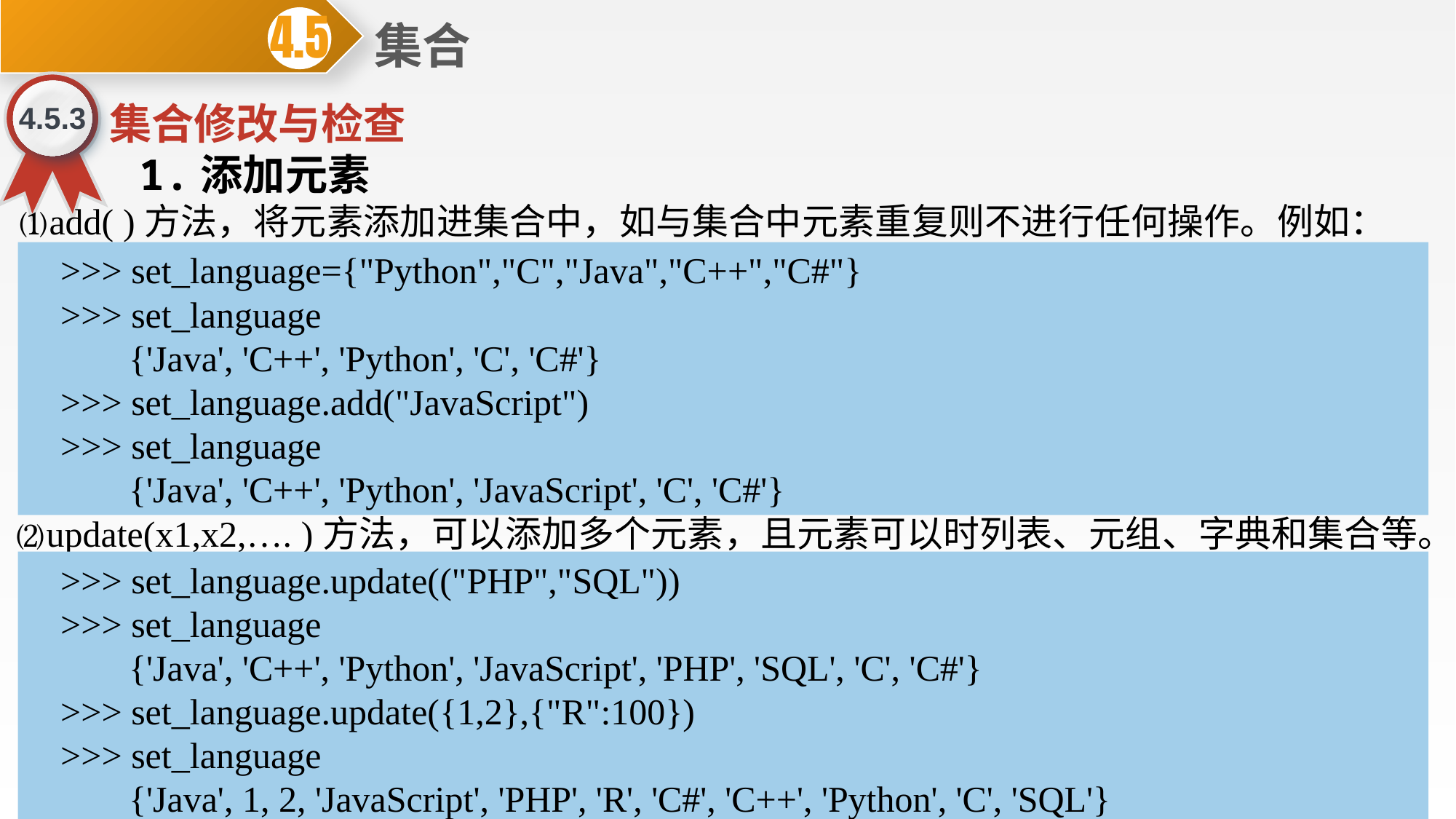

集合

4.5

4.5.3
集合修改与检查
      1.添加元素
⑴add( )方法，将元素添加进集合中，如与集合中元素重复则不进行任何操作。例如：

>>> set_language={"Python","C","Java","C++","C#"}
>>> set_language
    {'Java', 'C++', 'Python', 'C', 'C#'}
>>> set_language.add("JavaScript")
>>> set_language
    {'Java', 'C++', 'Python', 'JavaScript', 'C', 'C#'}
⑵update(x1,x2,…. )方法，可以添加多个元素，且元素可以时列表、元组、字典和集合等。
>>> set_language.update(("PHP","SQL"))
>>> set_language
    {'Java', 'C++', 'Python', 'JavaScript', 'PHP', 'SQL', 'C', 'C#'}
>>> set_language.update({1,2},{"R":100})
>>> set_language
    {'Java', 1, 2, 'JavaScript', 'PHP', 'R', 'C#', 'C++', 'Python', 'C', 'SQL'}